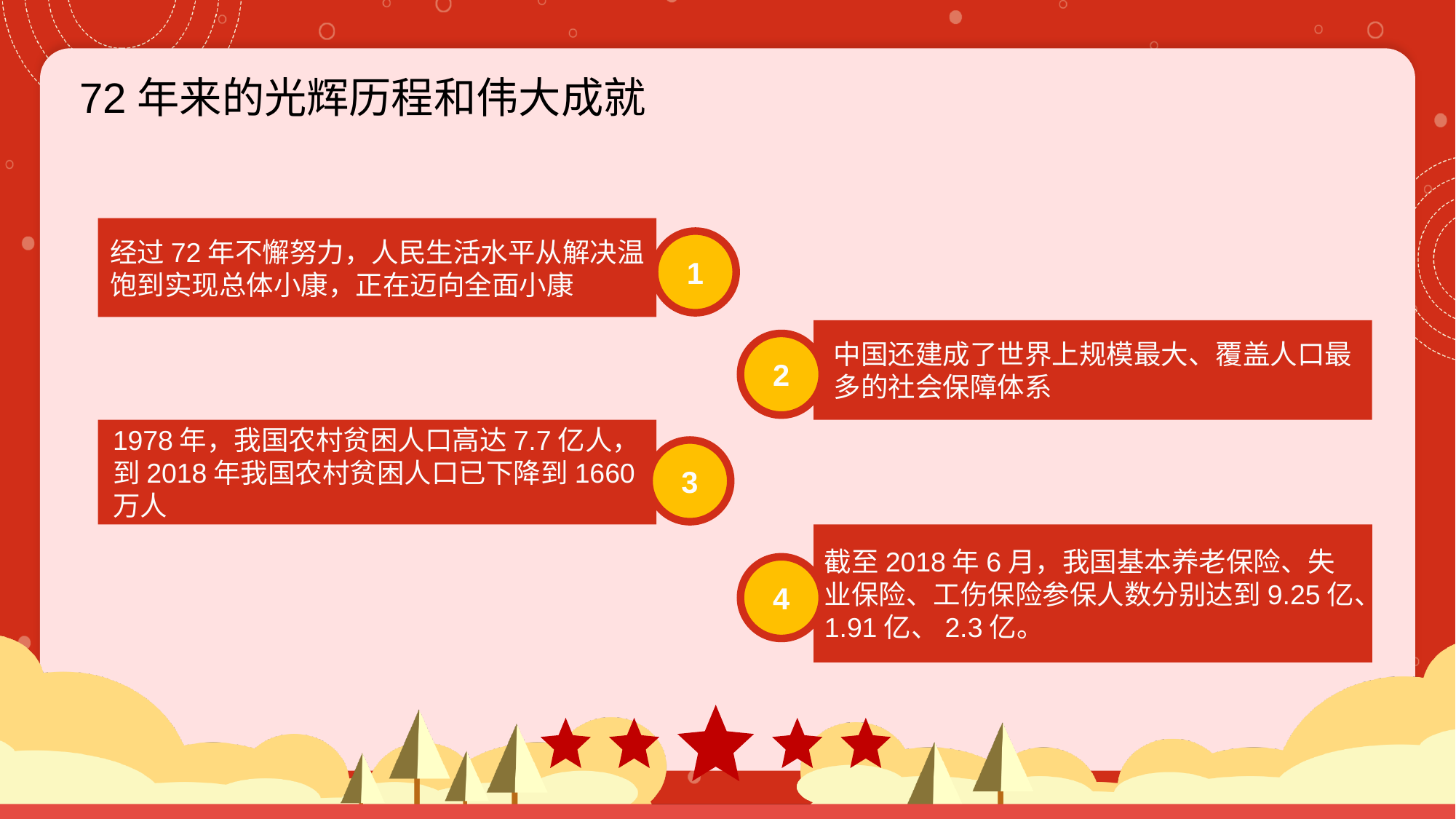

72年来的光辉历程和伟大成就
经过72年不懈努力，人民生活水平从解决温饱到实现总体小康，正在迈向全面小康
1
中国还建成了世界上规模最大、覆盖人口最多的社会保障体系
2
1978年，我国农村贫困人口高达7.7亿人，到2018年我国农村贫困人口已下降到1660万人
3
截至2018年6月，我国基本养老保险、失业保险、工伤保险参保人数分别达到9.25亿、1.91亿、2.3亿。
4